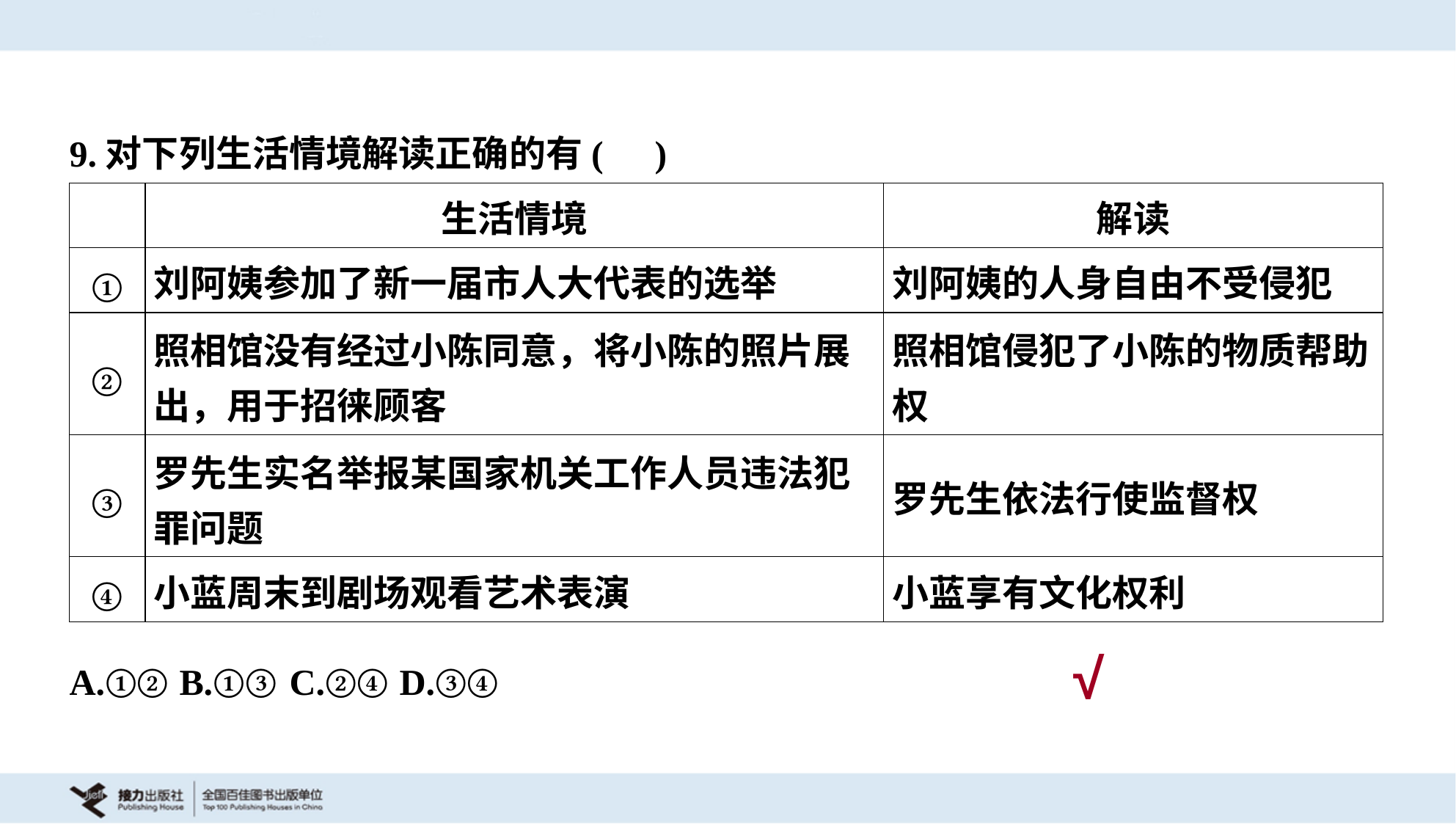

9.对下列生活情境解读正确的有(     )
|  | 生活情境 | 解读 |
| --- | --- | --- |
| ① | 刘阿姨参加了新一届市人大代表的选举 | 刘阿姨的人身自由不受侵犯 |
| ② | 照相馆没有经过小陈同意，将小陈的照片展 出，用于招徕顾客 | 照相馆侵犯了小陈的物质帮助 权 |
| ③ | 罗先生实名举报某国家机关工作人员违法犯 罪问题 | 罗先生依法行使监督权 |
| ④ | 小蓝周末到剧场观看艺术表演 | 小蓝享有文化权利 |
A.①②	B.①③	C.②④	D.③④
√